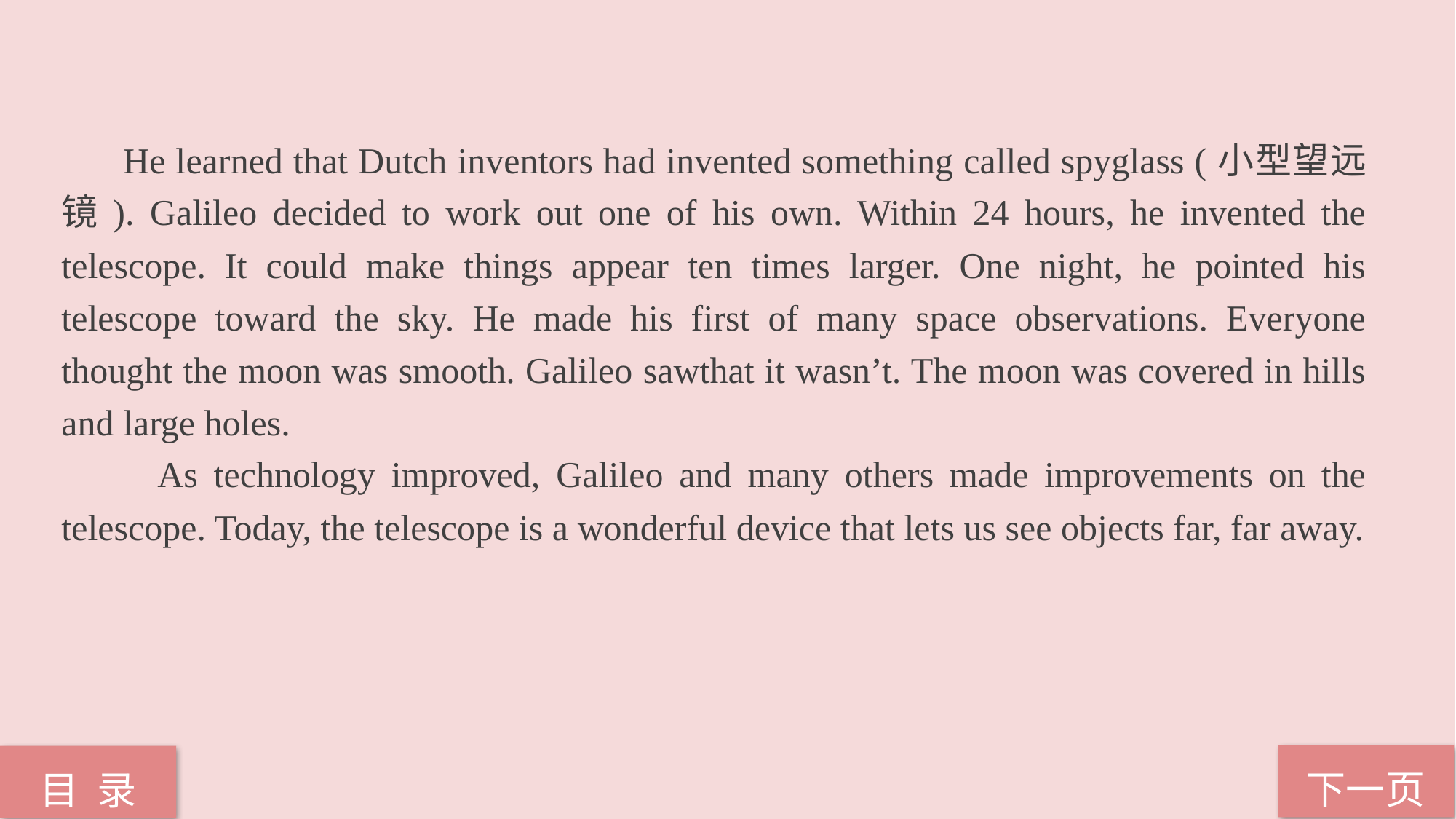

He learned that Dutch inventors had invented something called spyglass (小型望远镜). Galileo decided to work out one of his own. Within 24 hours, he invented the telescope. It could make things appear ten times larger. One night, he pointed his telescope toward the sky. He made his first of many space observations. Everyone thought the moon was smooth. Galileo sawthat it wasn’t. The moon was covered in hills and large holes.
      As technology improved, Galileo and many others made improvements on the telescope. Today, the telescope is a wonderful device that lets us see objects far, far away.